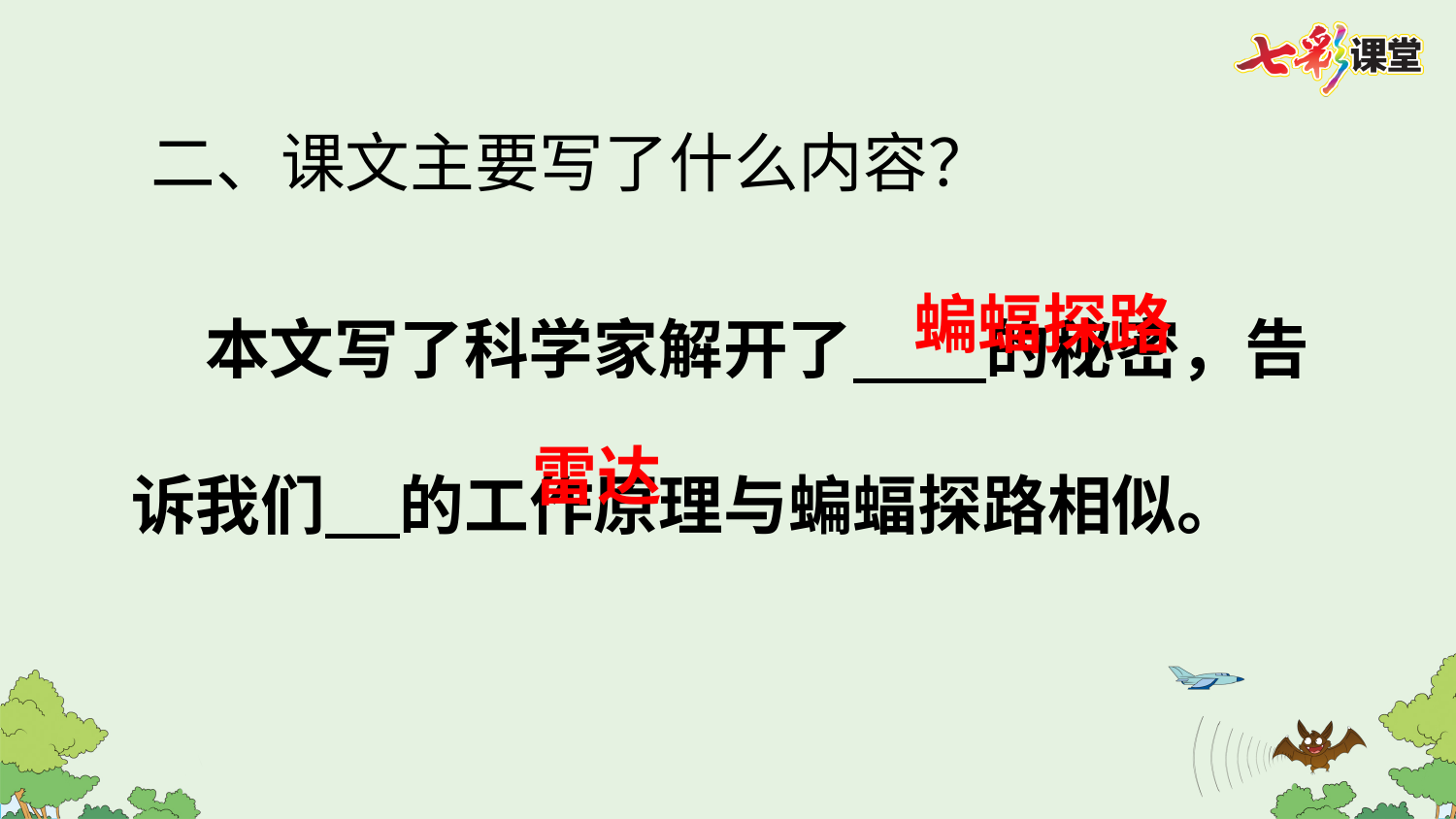

二、课文主要写了什么内容？
    本文写了科学家解开了         的秘密，告诉我们     的工作原理与蝙蝠探路相似。
蝙蝠探路
雷达